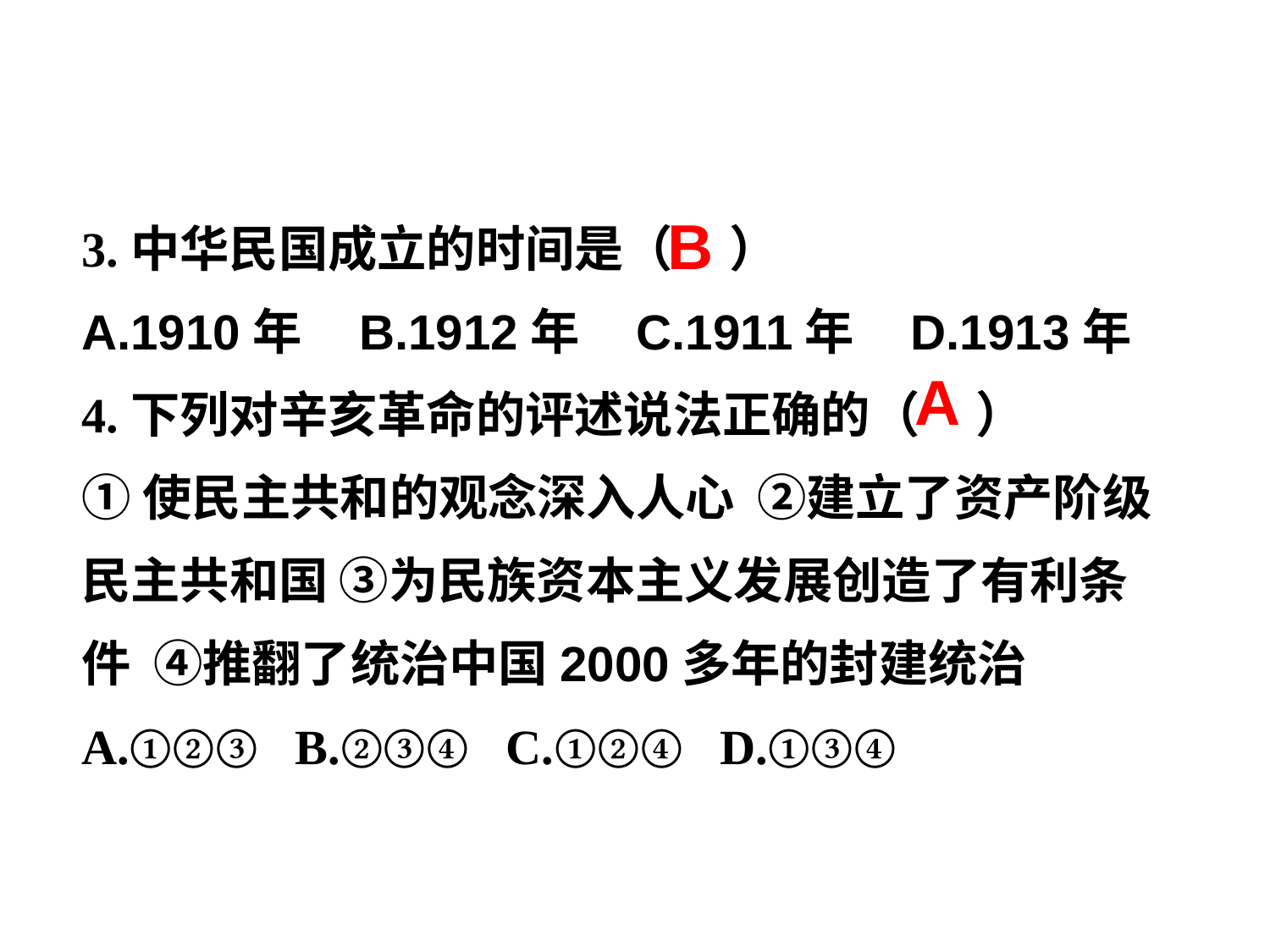

3.中华民国成立的时间是（     ）
A.1910年    B.1912年    C.1911年    D.1913年
4.下列对辛亥革命的评述说法正确的（     ）
①使民主共和的观念深入人心  ②建立了资产阶级民主共和国 ③为民族资本主义发展创造了有利条件  ④推翻了统治中国2000多年的封建统治
A.①②③   B.②③④   C.①②④   D.①③④
  B
  A